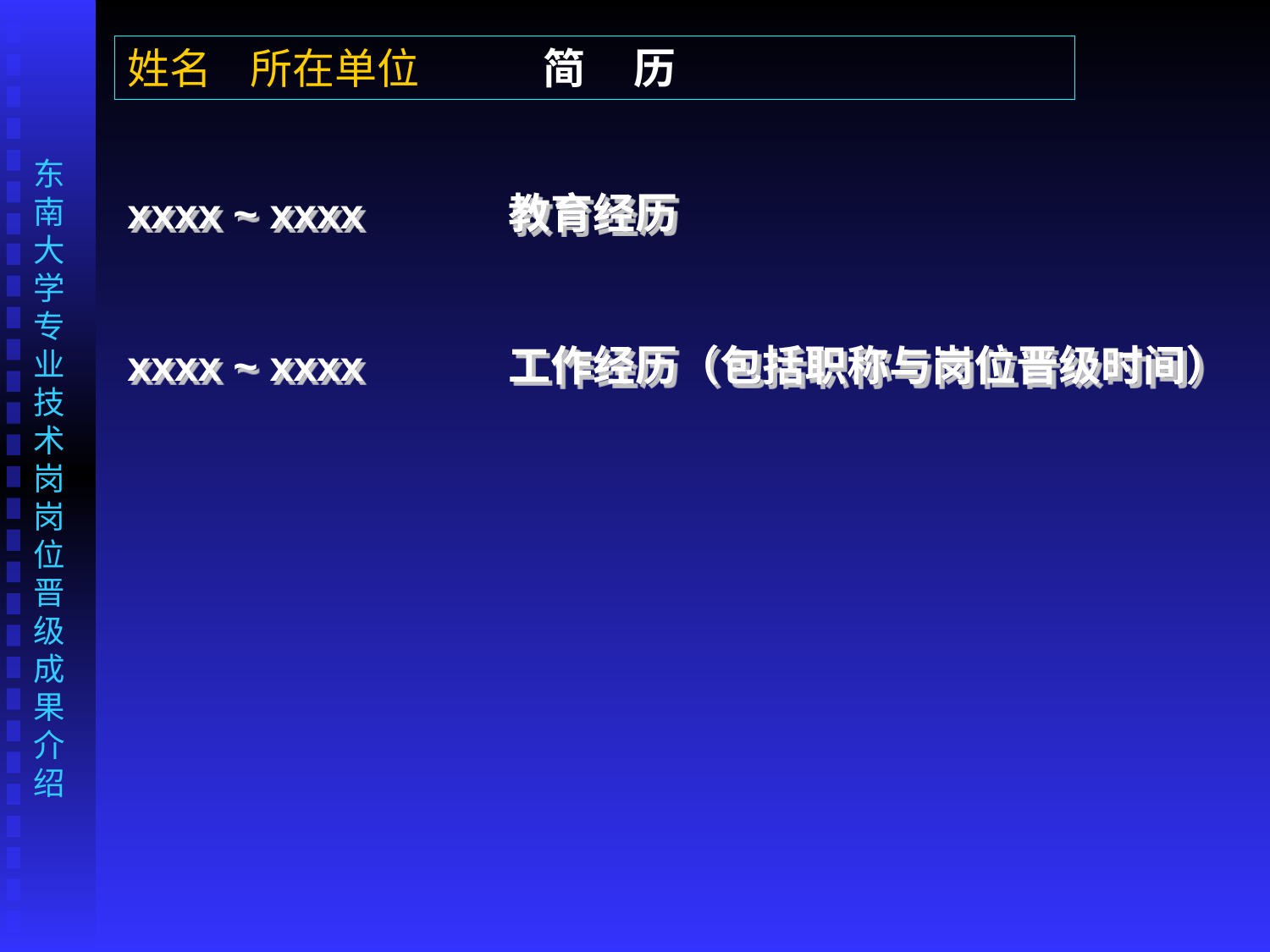

姓名    所在单位             简     历
xxxx ~ xxxx    　	教育经历

xxxx ~ xxxx    　	工作经历（包括职称与岗位晋级时间）